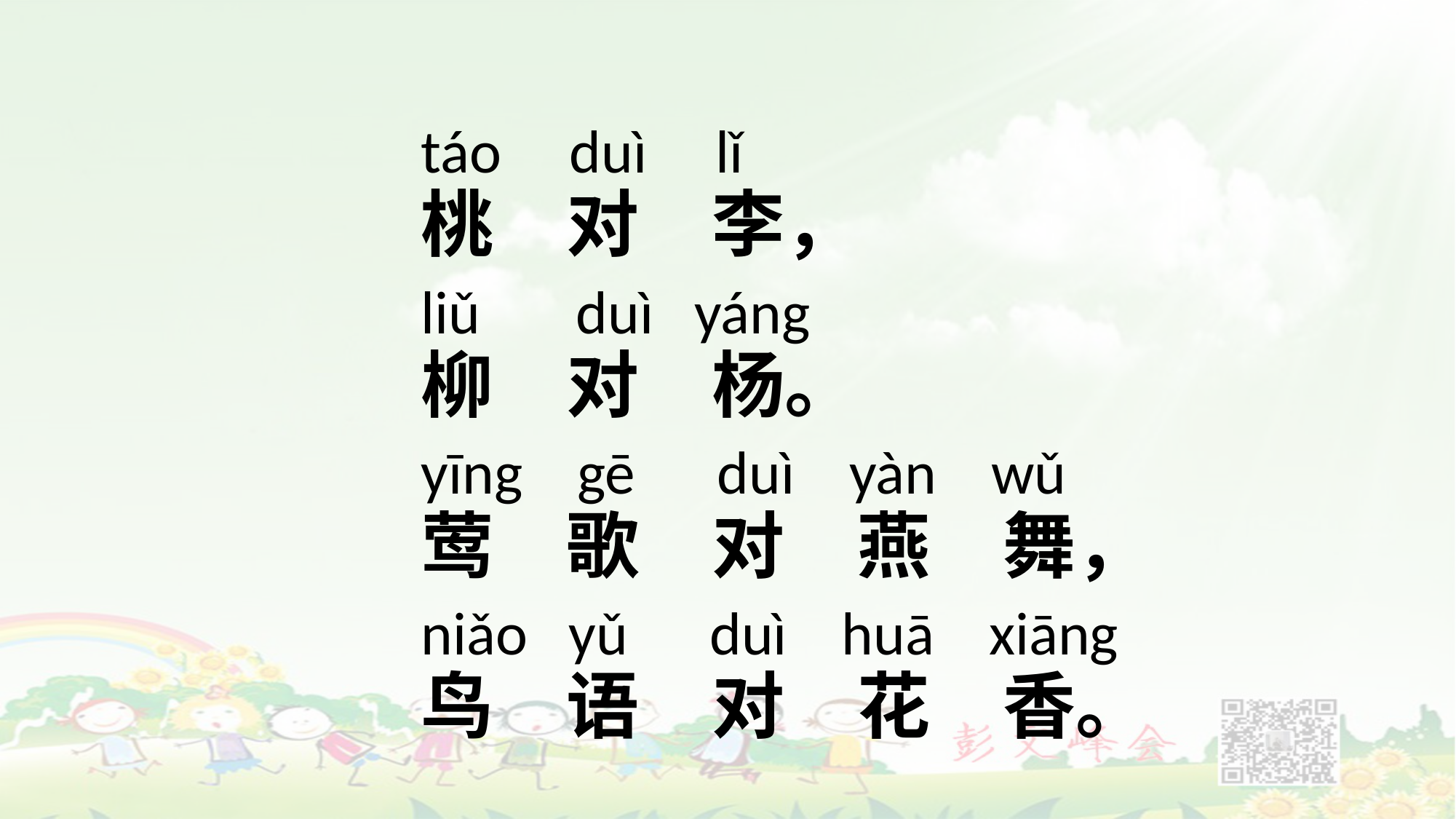

táo     duì     lǐ
桃　对　李，
liǔ       duì   yáng
柳　对　杨。
yīng    gē      duì    yàn    wǔ
莺　歌　对　燕　舞，
niǎo   yǔ      duì    huā    xiāng
鸟　语　对　花　香。